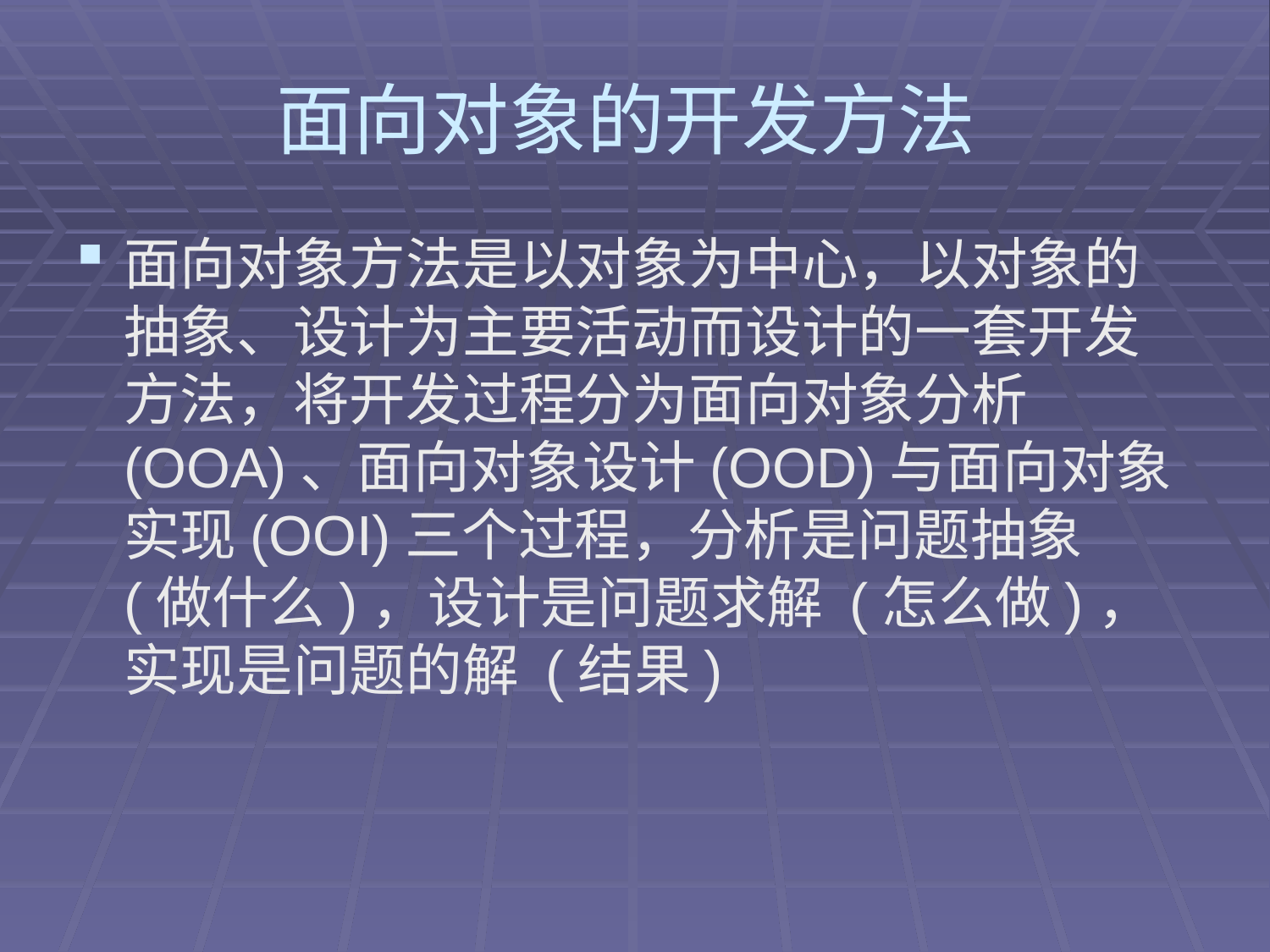

# 面向对象的开发方法
面向对象方法是以对象为中心，以对象的抽象、设计为主要活动而设计的一套开发方法，将开发过程分为面向对象分析(OOA)、面向对象设计(OOD)与面向对象实现(OOI)三个过程，分析是问题抽象 (做什么)，设计是问题求解 (怎么做)，实现是问题的解 (结果)